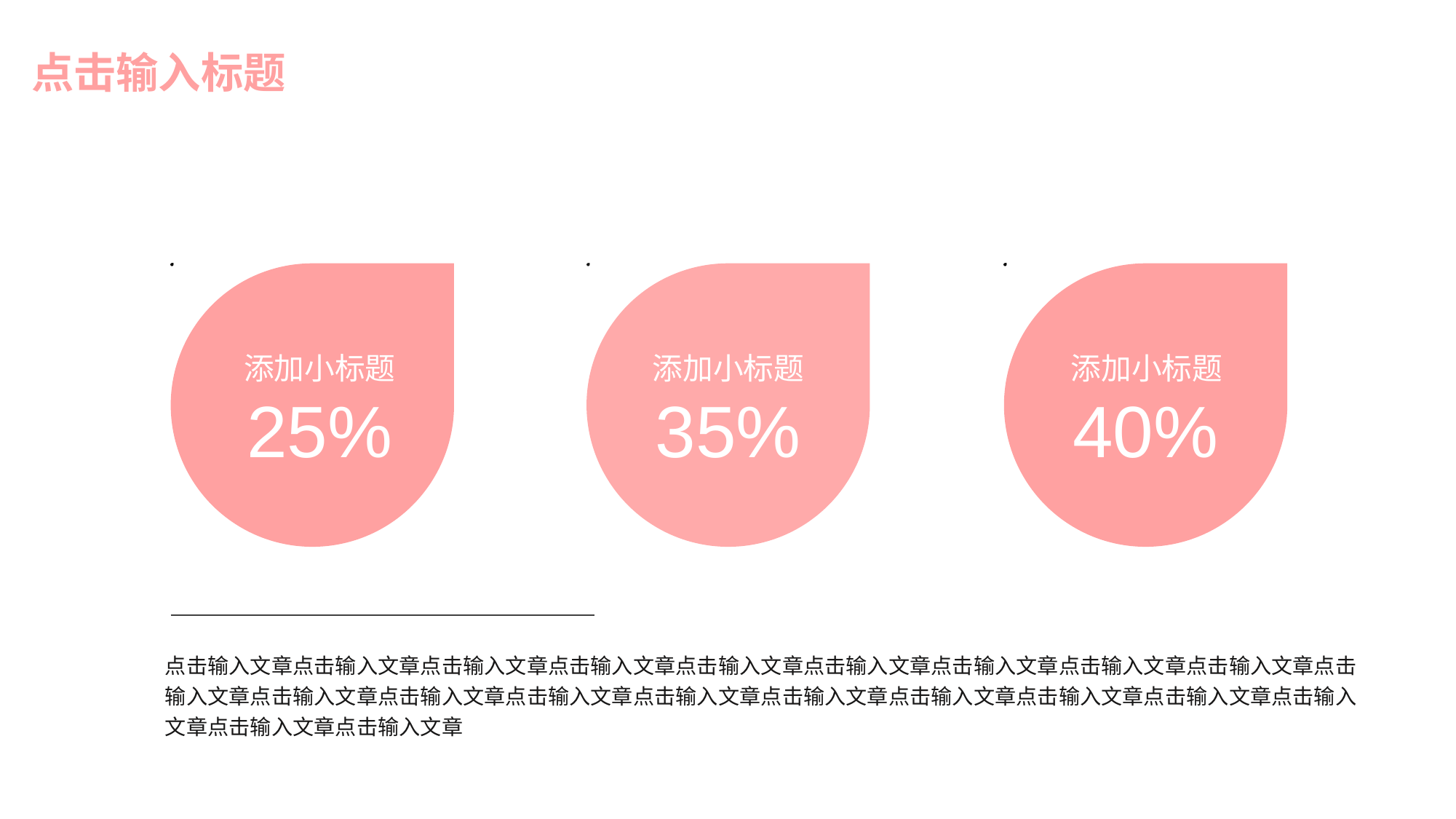

点击输入标题

添加小标题
添加小标题
添加小标题
35%
40%
25%
点击输入文章点击输入文章点击输入文章点击输入文章点击输入文章点击输入文章点击输入文章点击输入文章点击输入文章点击输入文章点击输入文章点击输入文章点击输入文章点击输入文章点击输入文章点击输入文章点击输入文章点击输入文章点击输入文章点击输入文章点击输入文章